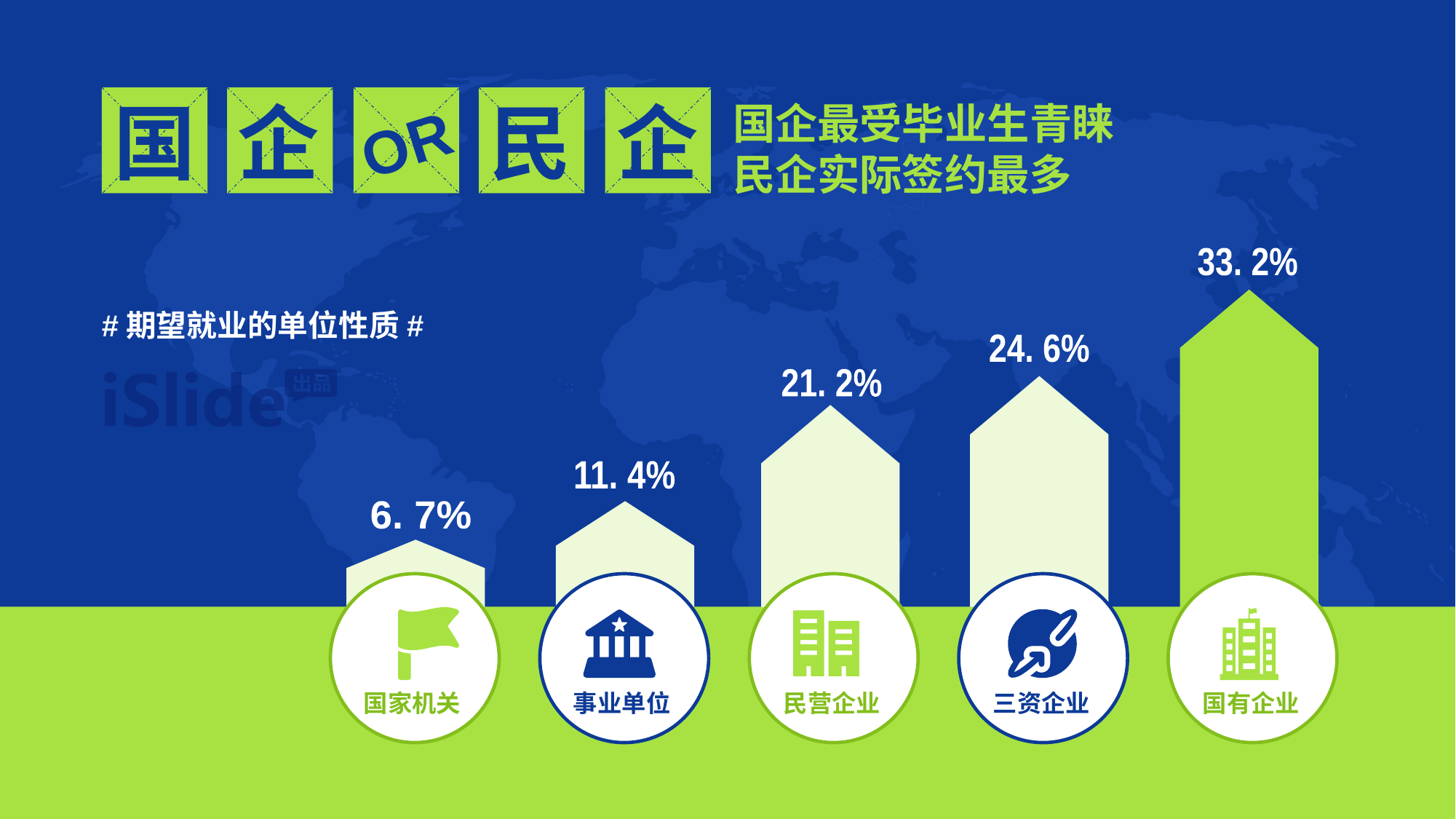

国
企

民

O R
企

国企最受毕业生 青睐
民企实际签约最多

33. 2%

#期望就业的单 位性质#
24. 6%

21. 2%

11. 4%
6. 7%

国 家机关
事 业单位
民 营企业
三 资企业
国 有企业